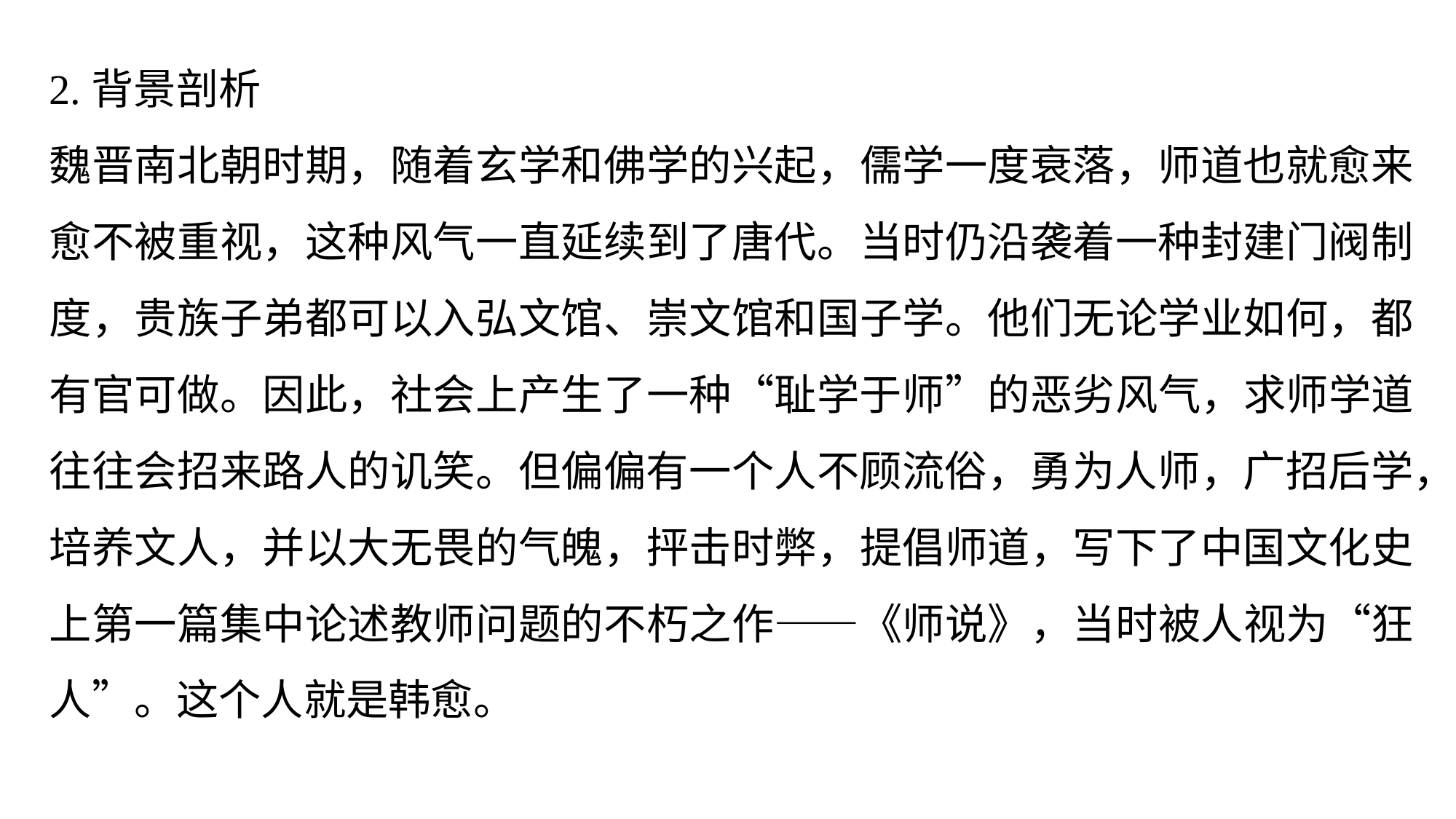

2.背景剖析
魏晋南北朝时期，随着玄学和佛学的兴起，儒学一度衰落，师道也就愈来愈不被重视，这种风气一直延续到了唐代。当时仍沿袭着一种封建门阀制度，贵族子弟都可以入弘文馆、崇文馆和国子学。他们无论学业如何，都有官可做。因此，社会上产生了一种“耻学于师”的恶劣风气，求师学道往往会招来路人的讥笑。但偏偏有一个人不顾流俗，勇为人师，广招后学，培养文人，并以大无畏的气魄，抨击时弊，提倡师道，写下了中国文化史上第一篇集中论述教师问题的不朽之作——《师说》，当时被人视为“狂人”。这个人就是韩愈。